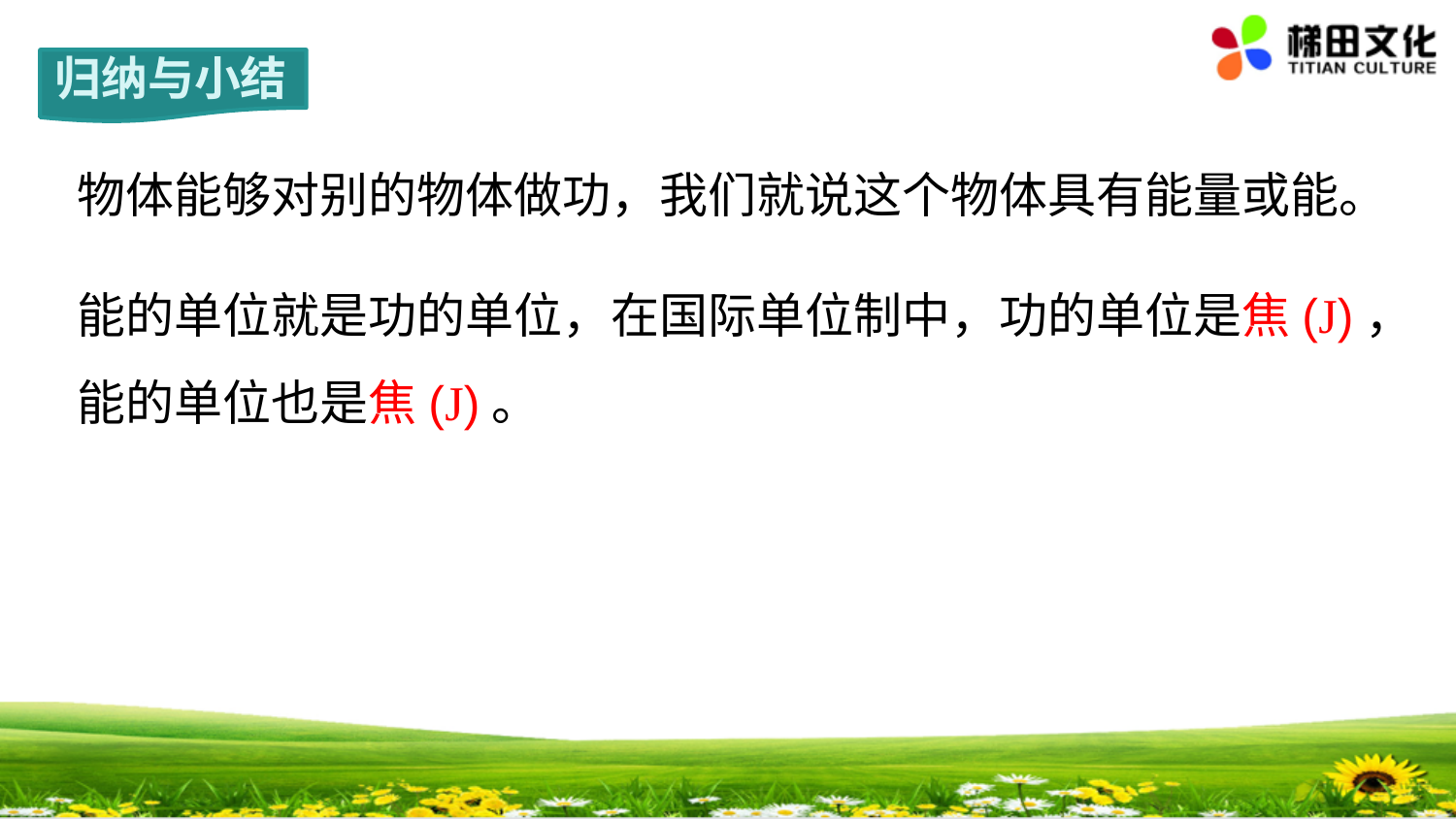

归纳与小结

物体能够对别的物体做功，我们就说这个物体具有能量或能。
能的单位就是功的单位，在国际单位制中，功的单位是焦(J)，能的单位也是焦(J)。